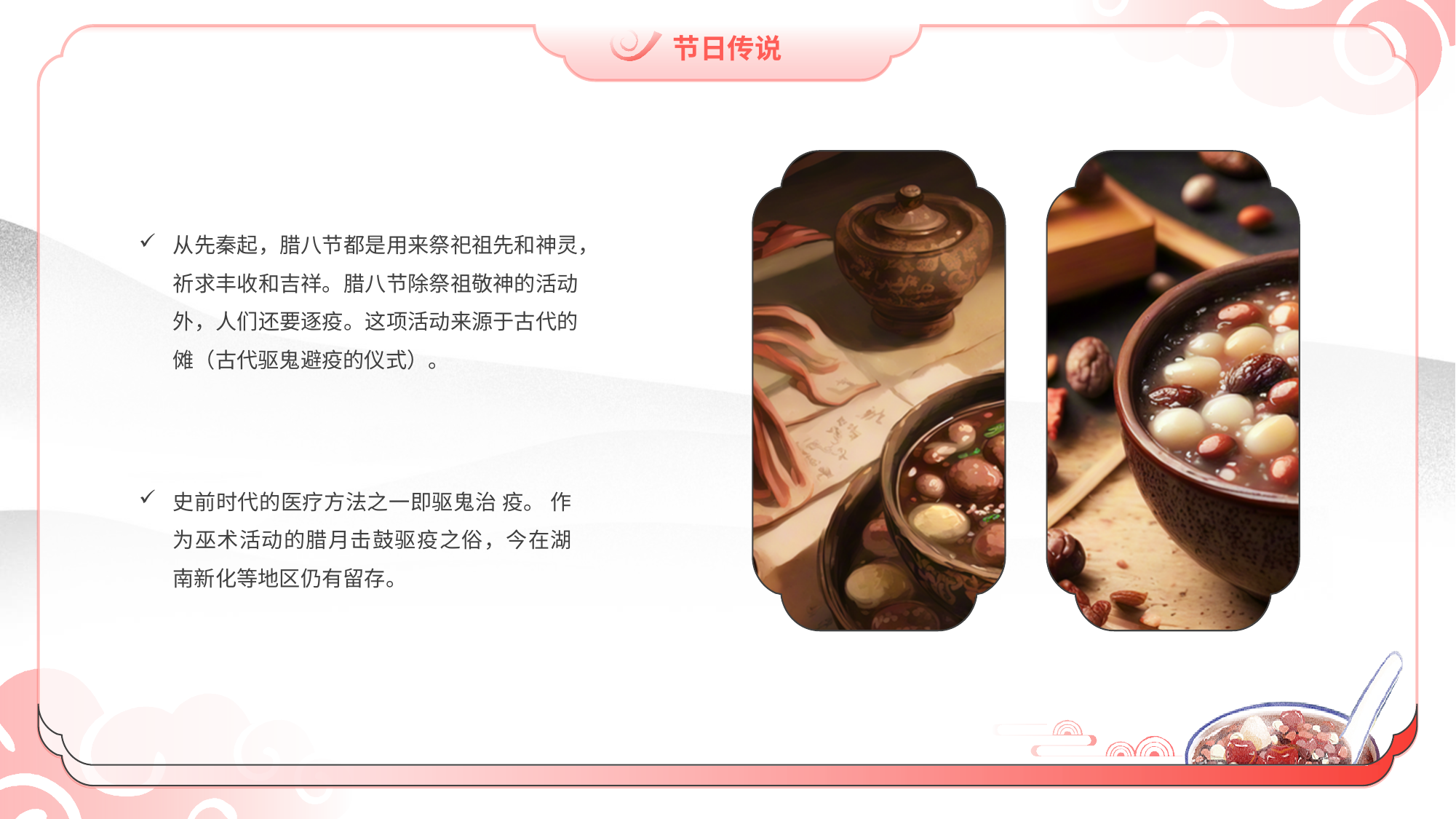

节日传说
从先秦起，腊八节都是用来祭祀祖先和神灵，祈求丰收和吉祥。腊八节除祭祖敬神的活动外，人们还要逐疫。这项活动来源于古代的傩（古代驱鬼避疫的仪式）。

史前时代的医疗方法之一即驱鬼治 疫。 作为巫术活动的腊月击鼓驱疫之俗，今在湖南新化等地区仍有留存。